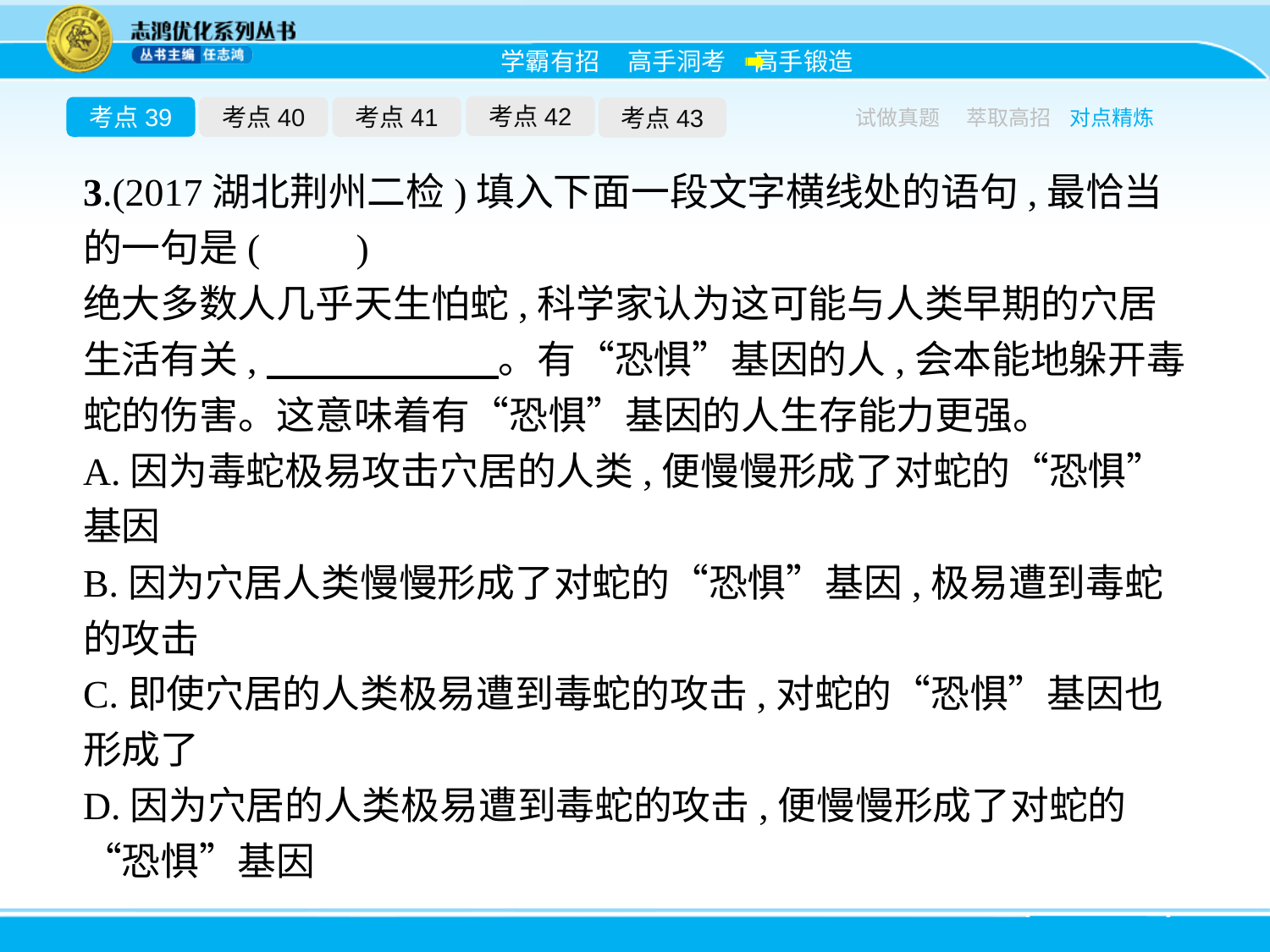

考点42
考点39
考点40
考点41
考点43
试做真题
萃取高招
对点精炼
3.(2017湖北荆州二检)填入下面一段文字横线处的语句,最恰当的一句是(　　)
绝大多数人几乎天生怕蛇,科学家认为这可能与人类早期的穴居生活有关,　　　　　　。有“恐惧”基因的人,会本能地躲开毒蛇的伤害。这意味着有“恐惧”基因的人生存能力更强。
A.因为毒蛇极易攻击穴居的人类,便慢慢形成了对蛇的“恐惧”基因
B.因为穴居人类慢慢形成了对蛇的“恐惧”基因,极易遭到毒蛇的攻击
C.即使穴居的人类极易遭到毒蛇的攻击,对蛇的“恐惧”基因也形成了
D.因为穴居的人类极易遭到毒蛇的攻击,便慢慢形成了对蛇的“恐惧”基因